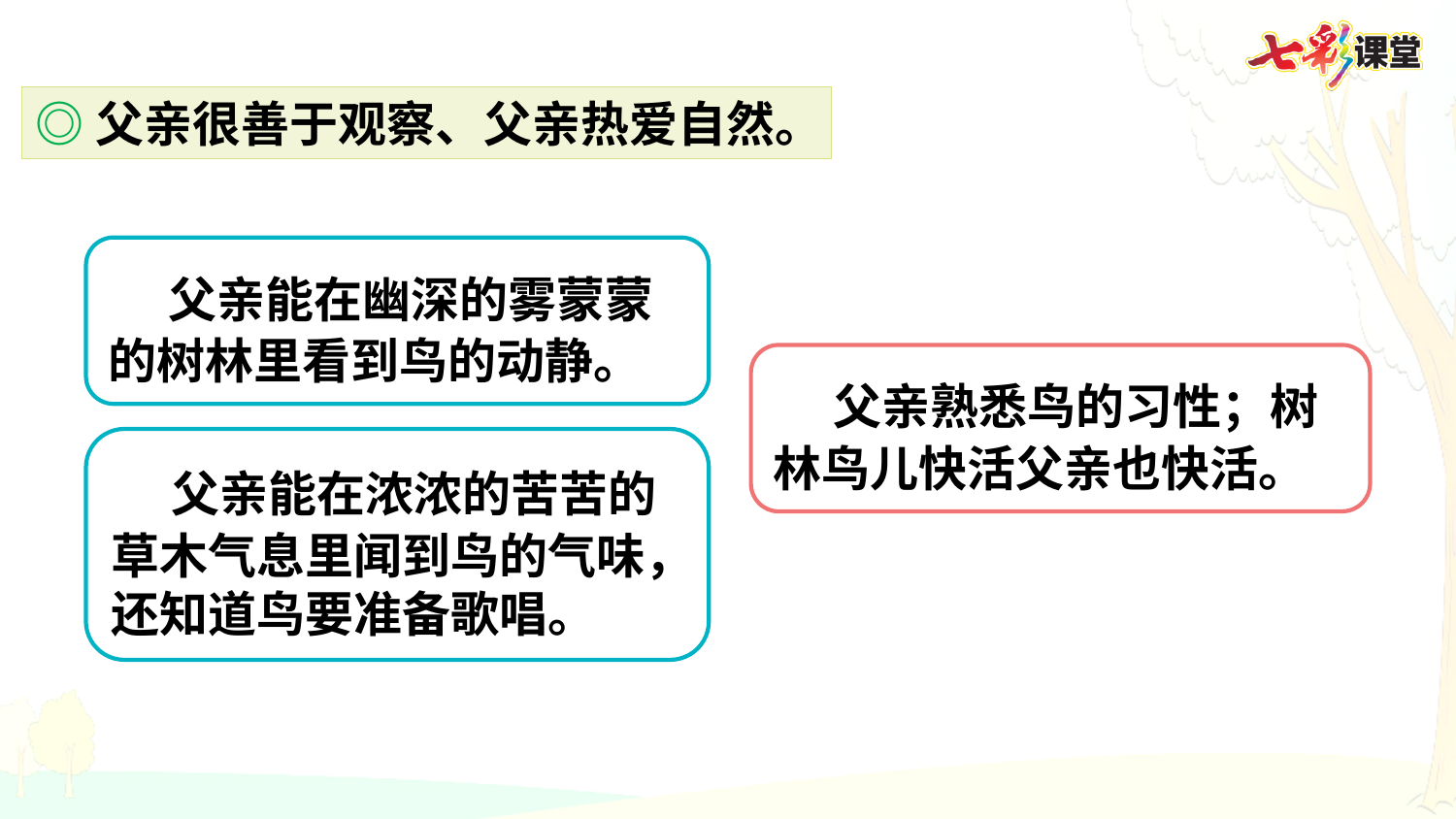

◎父亲很善于观察、父亲热爱自然。
   父亲能在幽深的雾蒙蒙的树林里看到鸟的动静。
   父亲熟悉鸟的习性；树林鸟儿快活父亲也快活。
   父亲能在浓浓的苦苦的草木气息里闻到鸟的气味，还知道鸟要准备歌唱。